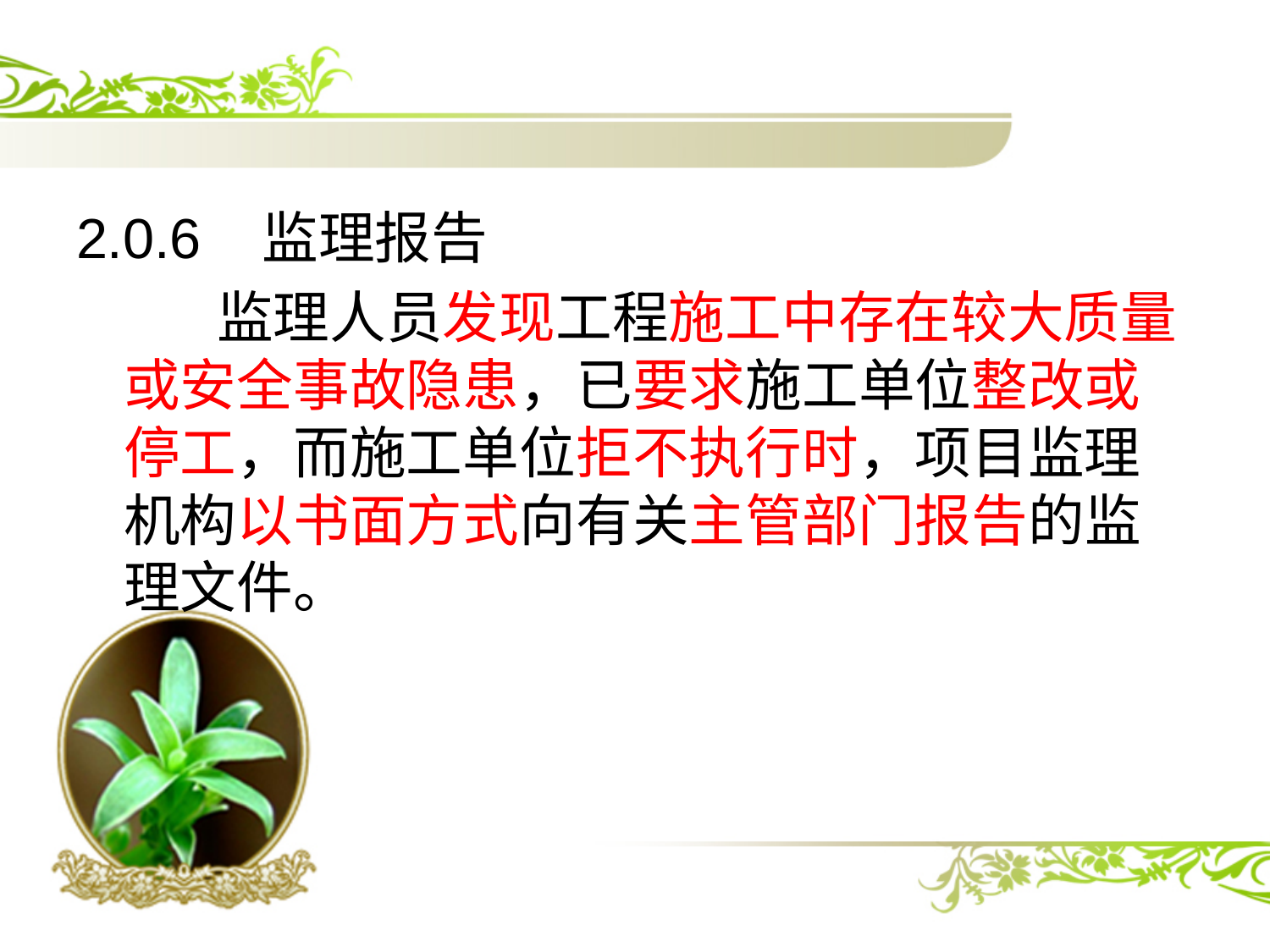

#
2.0.6   监理报告
          监理人员发现工程施工中存在较大质量或安全事故隐患，已要求施工单位整改或停工，而施工单位拒不执行时，项目监理机构以书面方式向有关主管部门报告的监理文件。